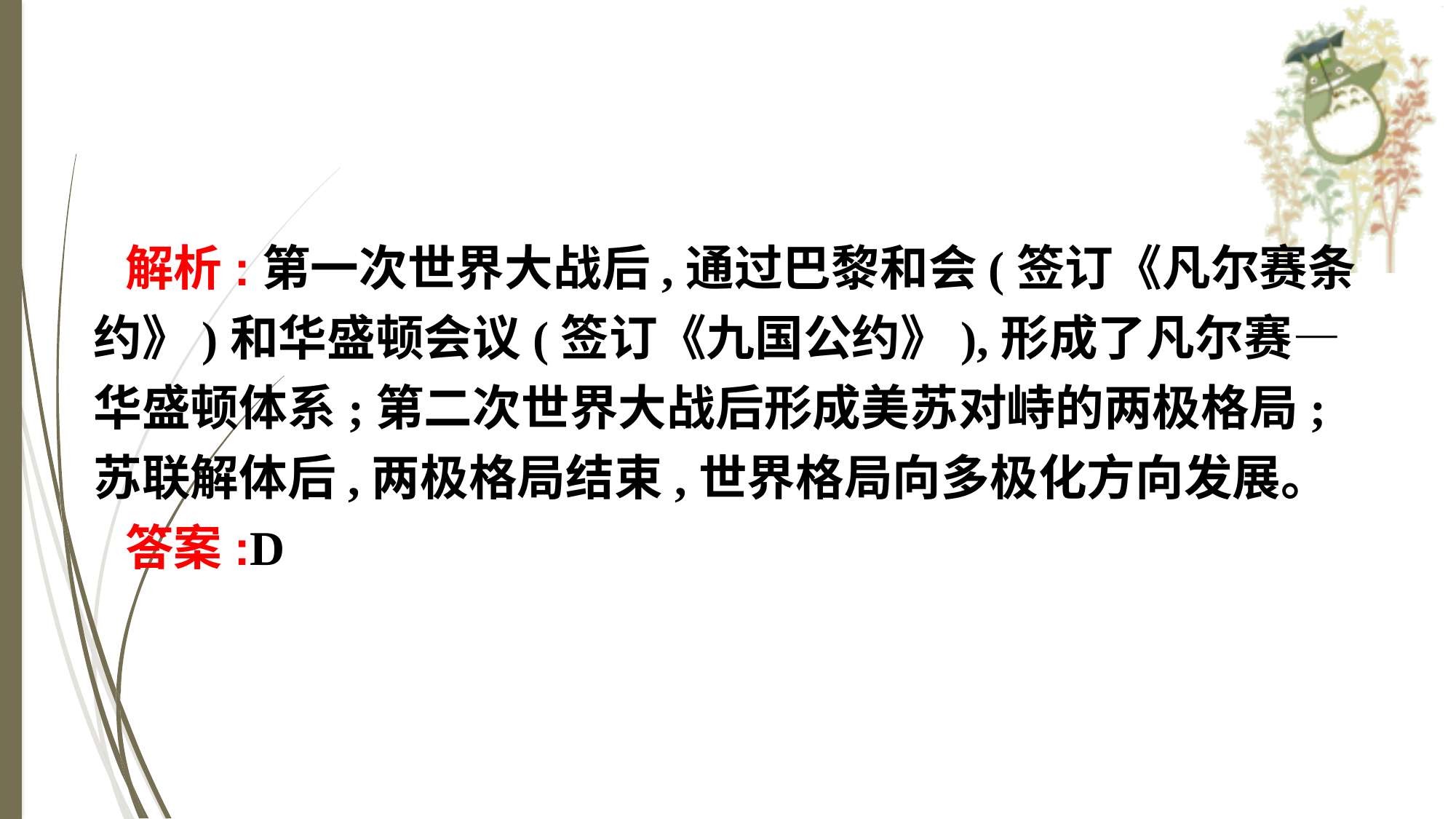

解析:第一次世界大战后,通过巴黎和会(签订《凡尔赛条约》)和华盛顿会议(签订《九国公约》),形成了凡尔赛—华盛顿体系;第二次世界大战后形成美苏对峙的两极格局;苏联解体后,两极格局结束,世界格局向多极化方向发展。
答案:D